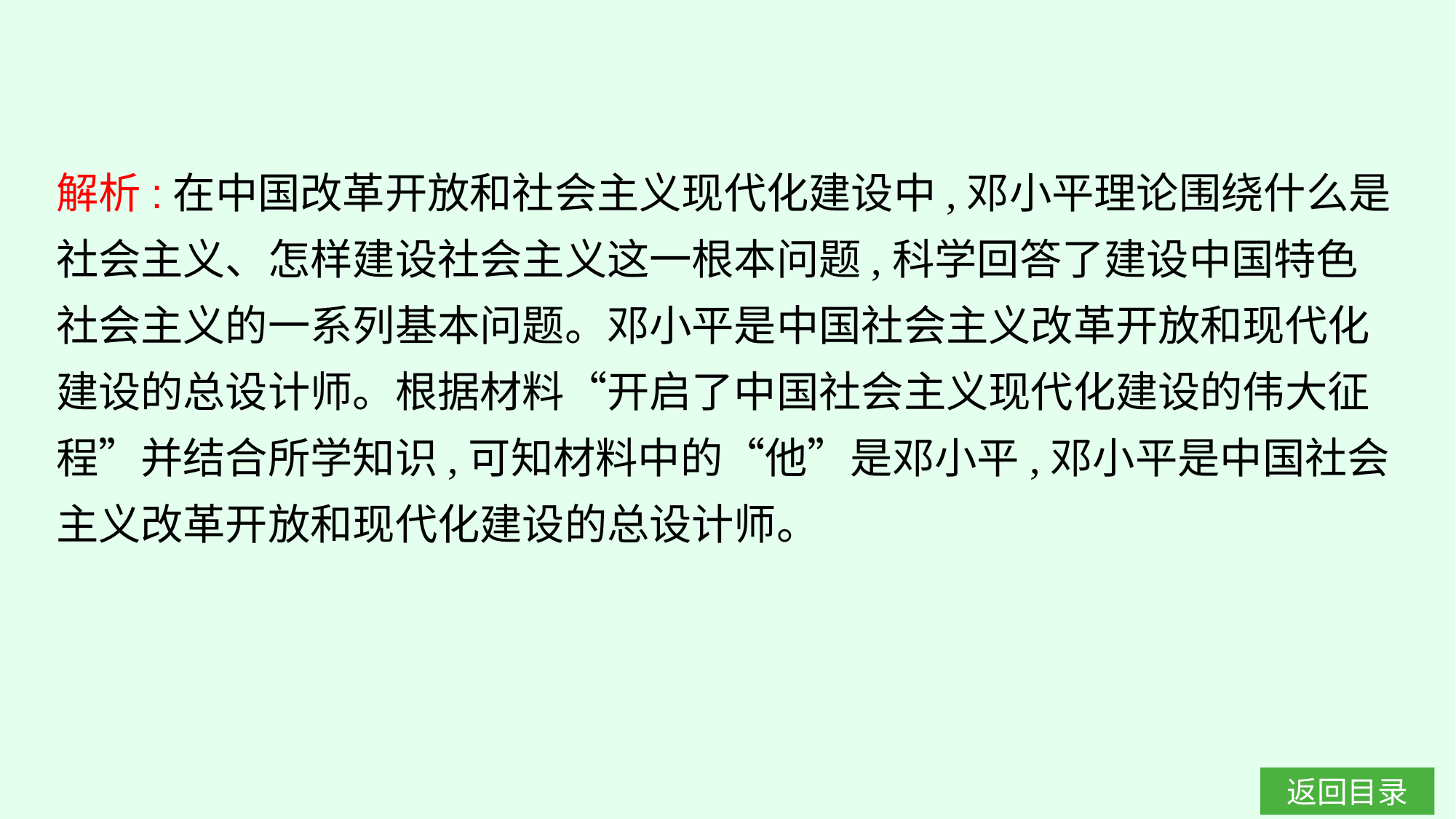

解析:在中国改革开放和社会主义现代化建设中,邓小平理论围绕什么是社会主义、怎样建设社会主义这一根本问题,科学回答了建设中国特色社会主义的一系列基本问题。邓小平是中国社会主义改革开放和现代化建设的总设计师。根据材料“开启了中国社会主义现代化建设的伟大征程”并结合所学知识,可知材料中的“他”是邓小平,邓小平是中国社会主义改革开放和现代化建设的总设计师。